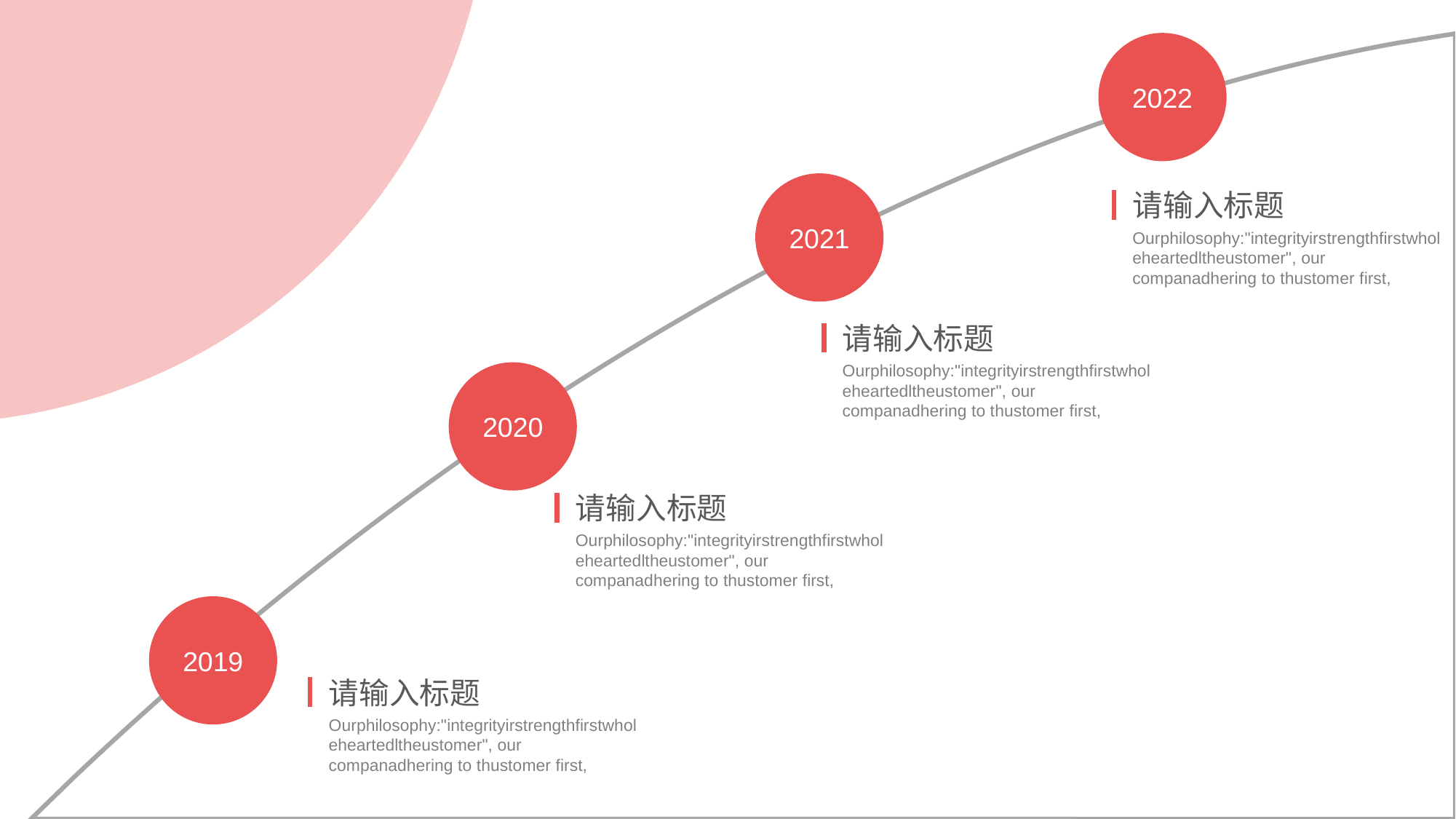

2022
2021
请输入标题
Ourphilosophy:"integrityirstrengthfirstwholeheartedltheustomer", our companadhering to thustomer first,
请输入标题
Ourphilosophy:"integrityirstrengthfirstwholeheartedltheustomer", our companadhering to thustomer first,
2020
请输入标题
Ourphilosophy:"integrityirstrengthfirstwholeheartedltheustomer", our companadhering to thustomer first,
2019
请输入标题
Ourphilosophy:"integrityirstrengthfirstwholeheartedltheustomer", our companadhering to thustomer first,